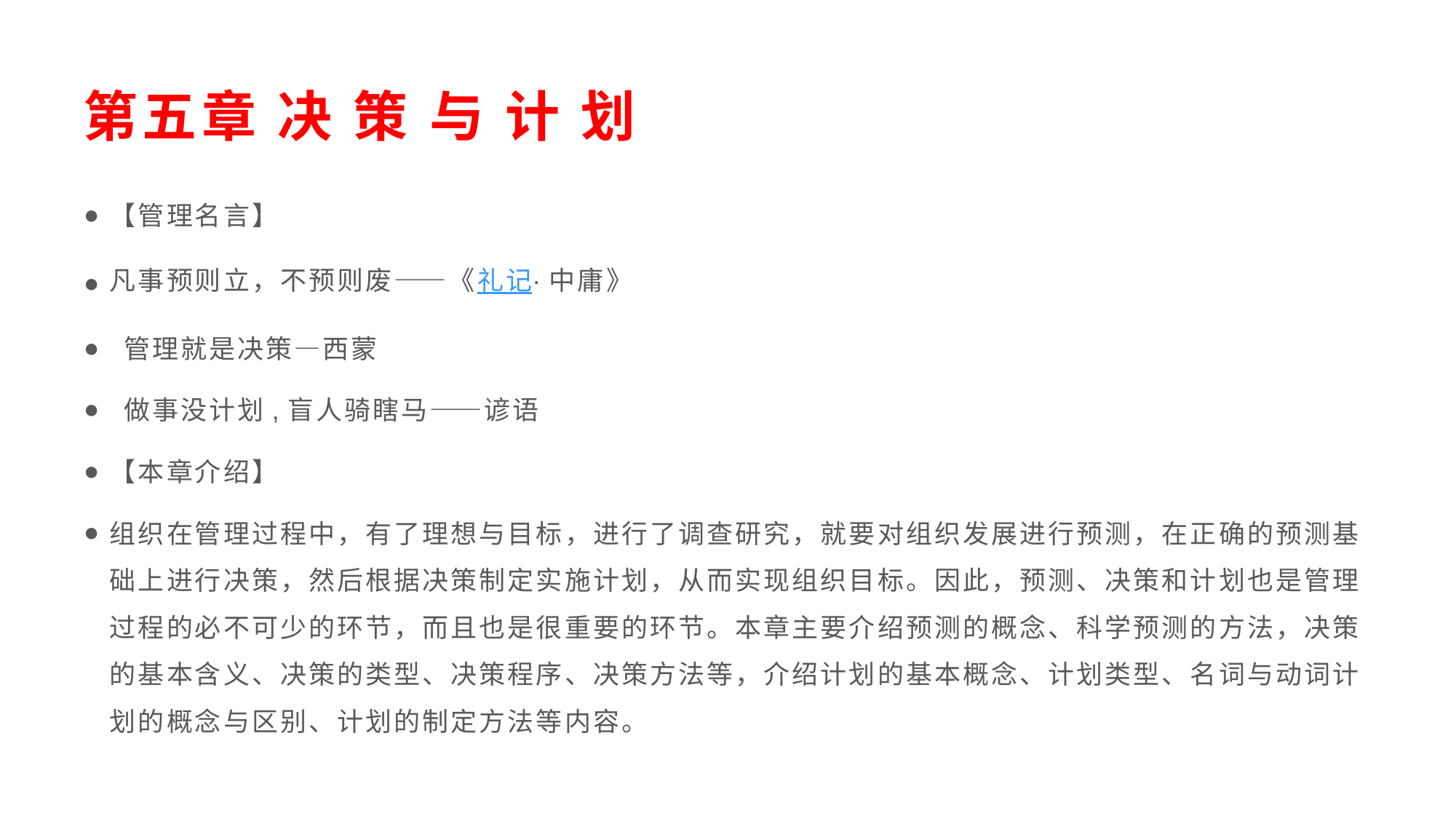

# 第五章 决 策 与 计 划
【管理名言】
凡事预则立，不预则废——《礼记·中庸》
 管理就是决策—西蒙
 做事没计划,盲人骑瞎马——谚语
【本章介绍】
组织在管理过程中，有了理想与目标，进行了调查研究，就要对组织发展进行预测，在正确的预测基础上进行决策，然后根据决策制定实施计划，从而实现组织目标。因此，预测、决策和计划也是管理过程的必不可少的环节，而且也是很重要的环节。本章主要介绍预测的概念、科学预测的方法，决策的基本含义、决策的类型、决策程序、决策方法等，介绍计划的基本概念、计划类型、名词与动词计划的概念与区别、计划的制定方法等内容。

1